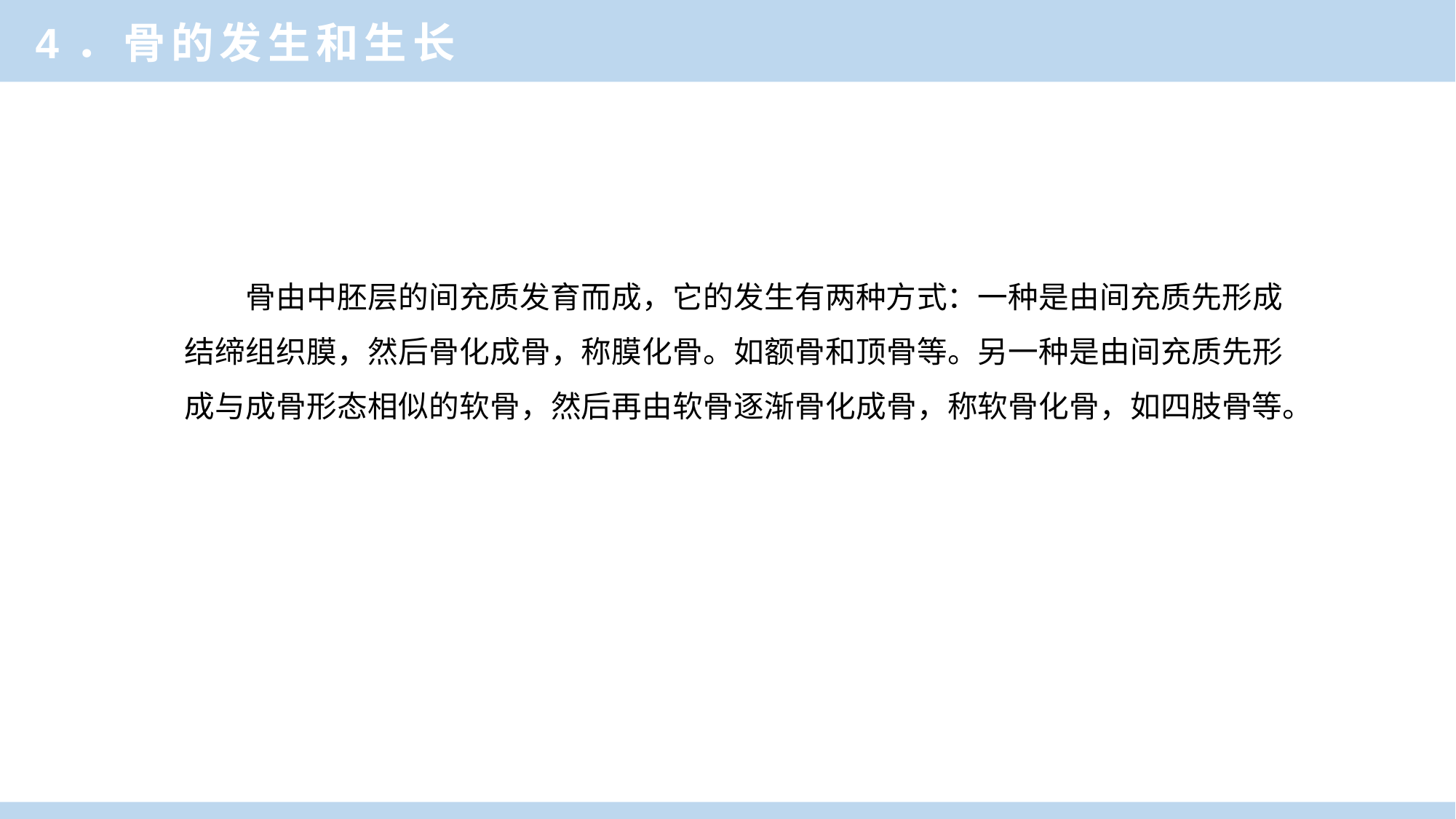

4．骨的发生和生长
骨由中胚层的间充质发育而成，它的发生有两种方式：一种是由间充质先形成结缔组织膜，然后骨化成骨，称膜化骨。如额骨和顶骨等。另一种是由间充质先形成与成骨形态相似的软骨，然后再由软骨逐渐骨化成骨，称软骨化骨，如四肢骨等。